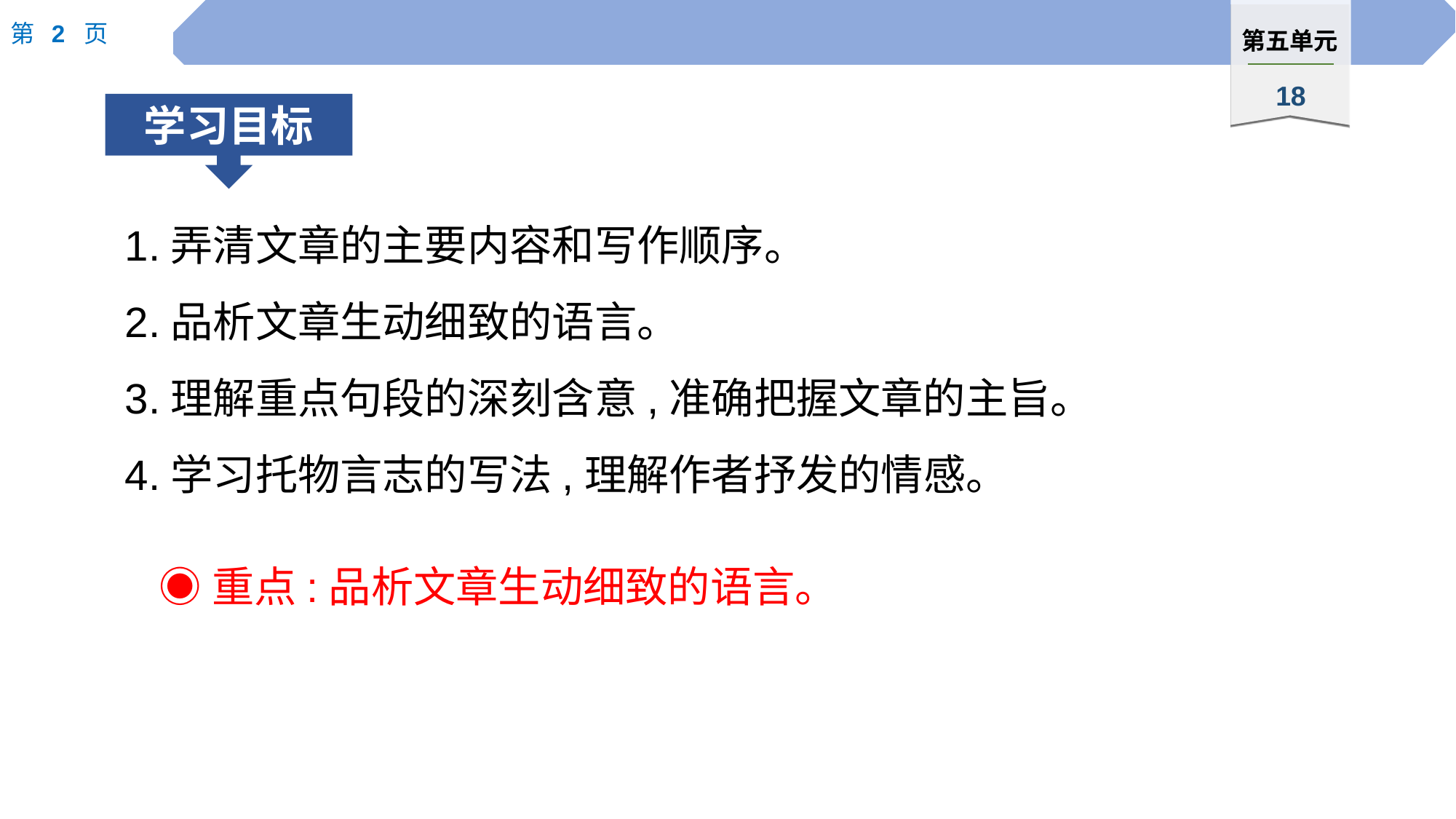

1.弄清文章的主要内容和写作顺序。
2.品析文章生动细致的语言。
3.理解重点句段的深刻含意,准确把握文章的主旨。
4.学习托物言志的写法,理解作者抒发的情感。
◉重点:品析文章生动细致的语言。